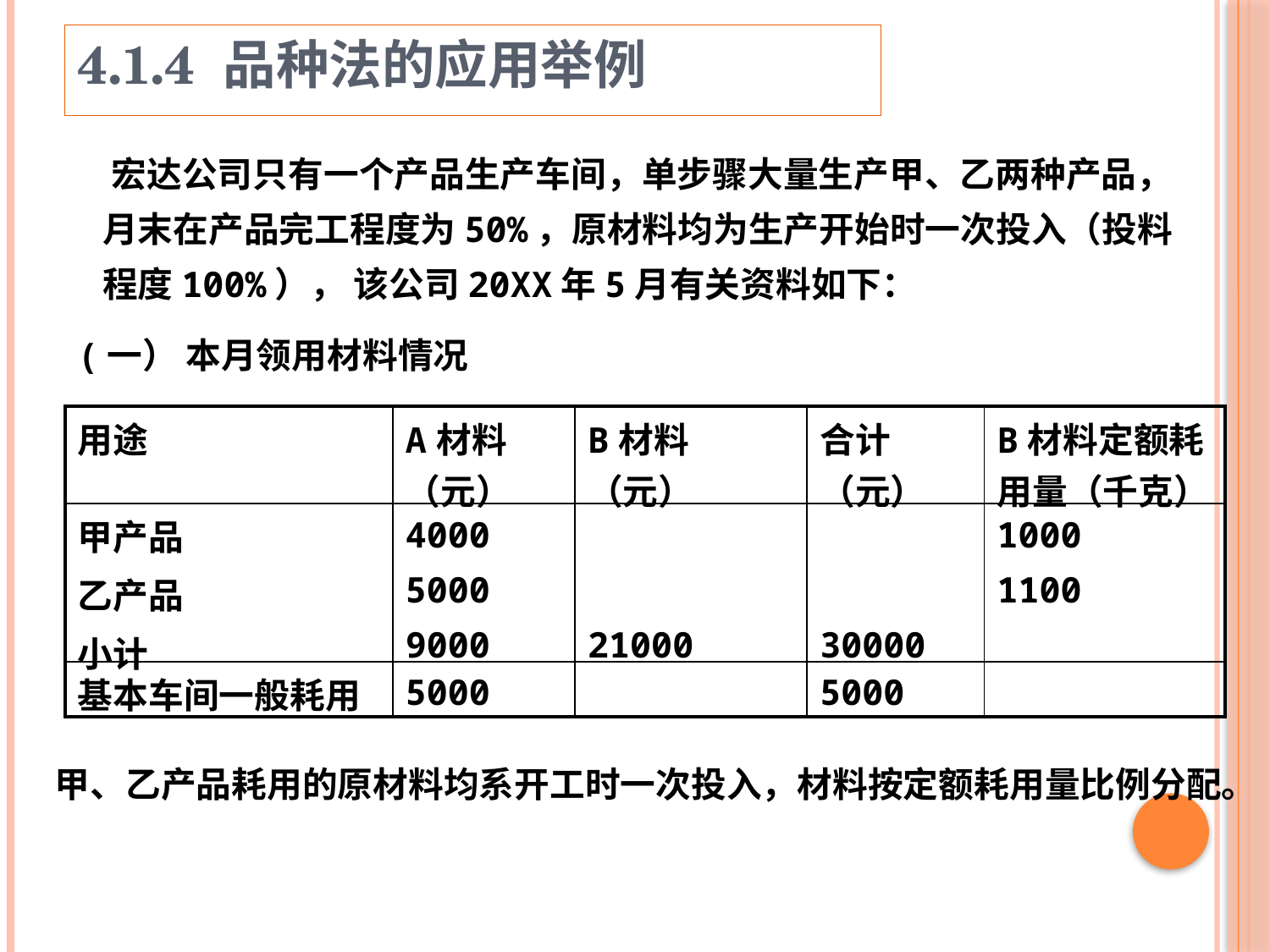

4.1.4 品种法的应用举例
      宏达公司只有一个产品生产车间，单步骤大量生产甲、乙两种产品，月末在产品完工程度为50%，原材料均为生产开始时一次投入（投料程度100%）， 该公司20XX年5月有关资料如下：
(一） 本月领用材料情况
| 用途 | A材料（元） | B材料（元） | 合计（元） | B材料定额耗用量（千克） |
| --- | --- | --- | --- | --- |
| 甲产品 乙产品 小计 | 4000 5000 9000 | 21000 | 30000 | 1000 1100 |
| 基本车间一般耗用 | 5000 |  | 5000 |  |
甲、乙产品耗用的原材料均系开工时一次投入，材料按定额耗用量比例分配。